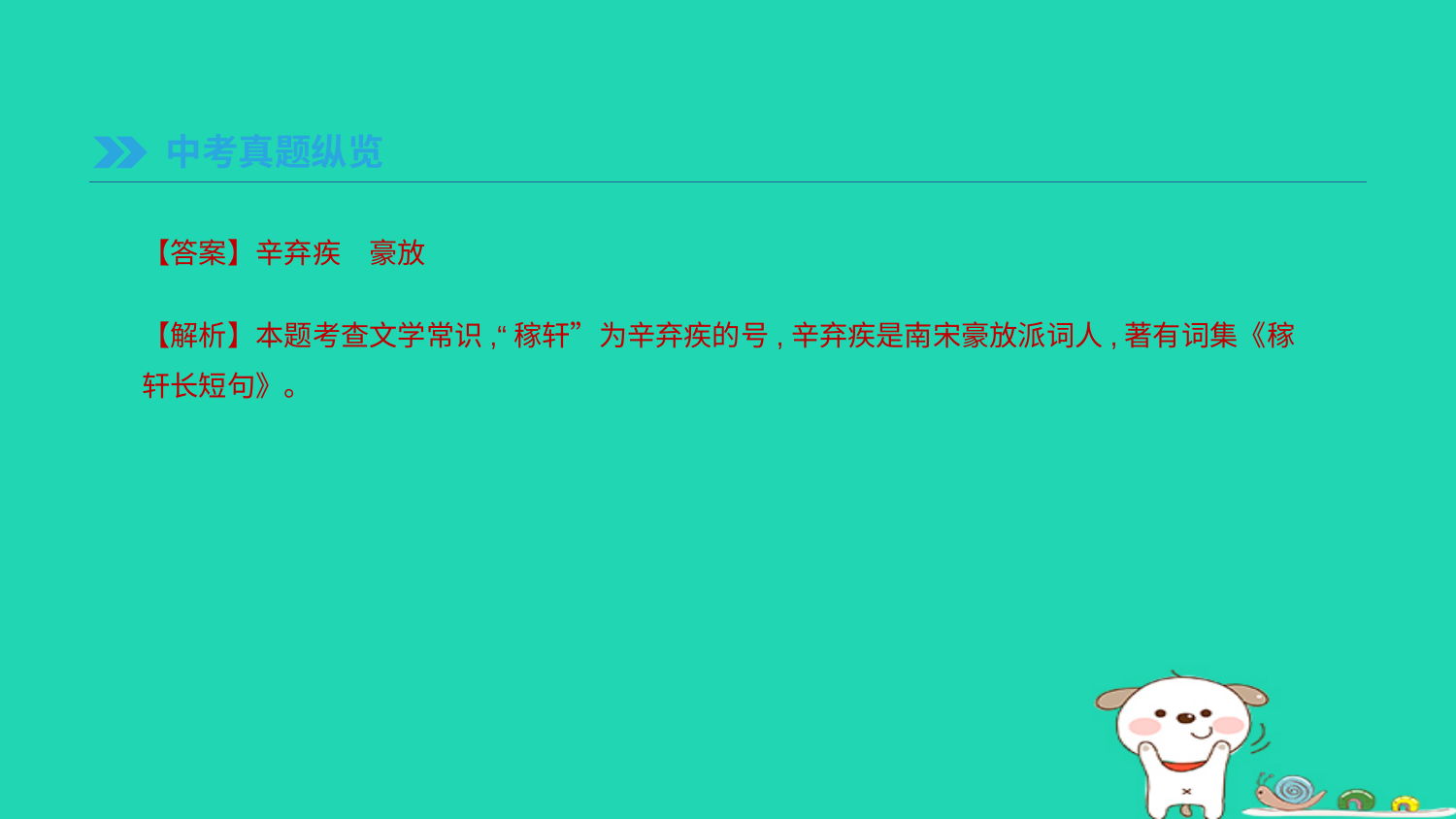

中考真题纵览

【答案】辛弃疾　豪放
【解析】本题考查文学常识,“稼轩”为辛弃疾的号,辛弃疾是南宋豪放派词人,著有词集《稼轩长短句》。